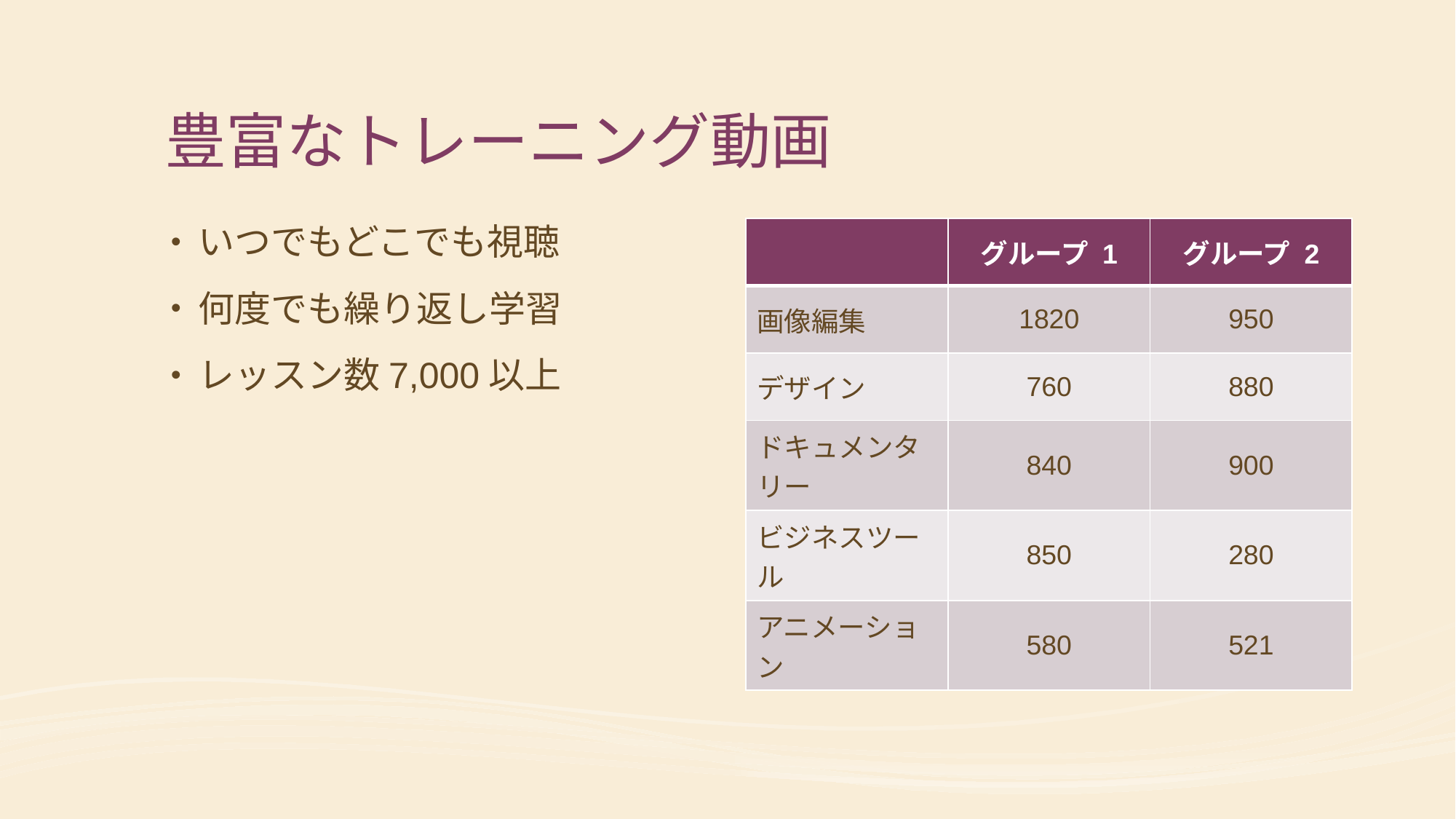

# 豊富なトレーニング動画
いつでもどこでも視聴
何度でも繰り返し学習
レッスン数7,000以上
|  | グループ 1 | グループ 2 |
| --- | --- | --- |
| 画像編集 | 1820 | 950 |
| デザイン | 760 | 880 |
| ドキュメンタリー | 840 | 900 |
| ビジネスツール | 850 | 280 |
| アニメーション | 580 | 521 |